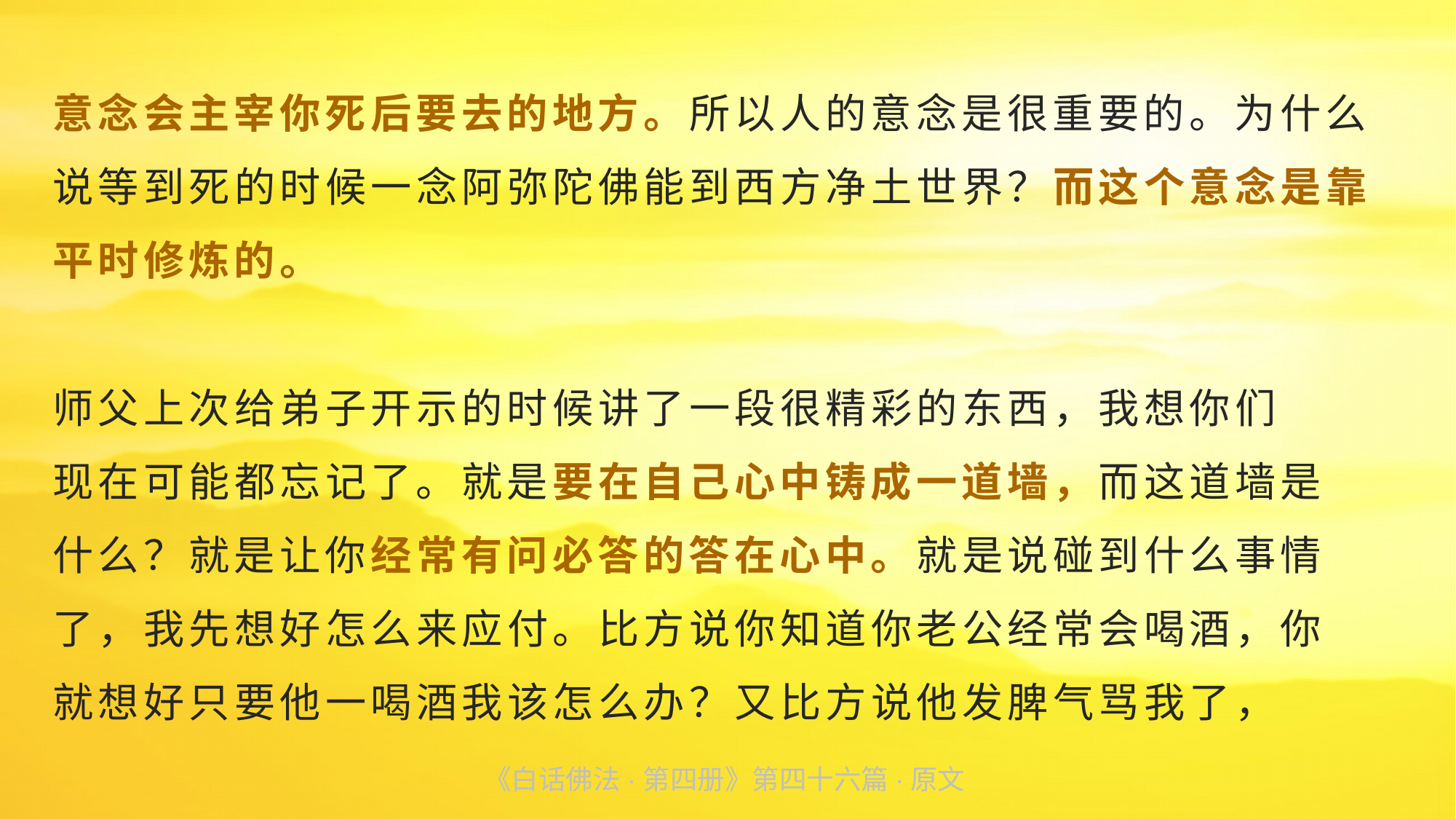

意念会主宰你死后要去的地方。所以人的意念是很重要的。为什么说等到死的时候一念阿弥陀佛能到西方净土世界？而这个意念是靠平时修炼的。

师父上次给弟子开示的时候讲了一段很精彩的东西，我想你们
现在可能都忘记了。就是要在自己心中铸成一道墙，而这道墙是
什么？就是让你经常有问必答的答在心中。就是说碰到什么事情
了，我先想好怎么来应付。比方说你知道你老公经常会喝酒，你
就想好只要他一喝酒我该怎么办？又比方说他发脾气骂我了，
《白话佛法·第四册》第四十六篇·原文